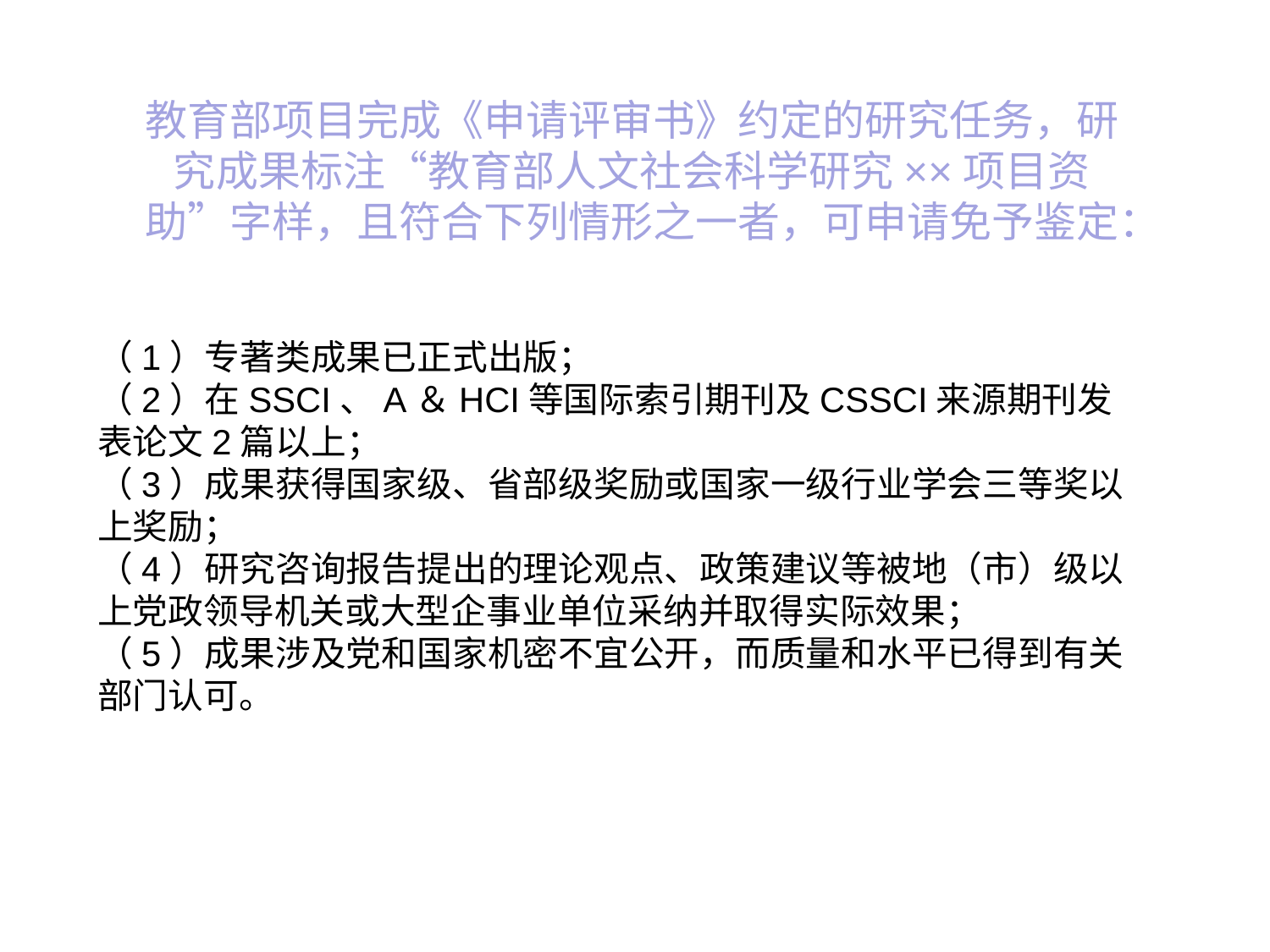

教育部项目完成《申请评审书》约定的研究任务，研究成果标注“教育部人文社会科学研究××项目资助”字样，且符合下列情形之一者，可申请免予鉴定：
# （1）专著类成果已正式出版； （2）在SSCI、A＆HCI等国际索引期刊及CSSCI来源期刊发表论文2篇以上； （3）成果获得国家级、省部级奖励或国家一级行业学会三等奖以上奖励； （4）研究咨询报告提出的理论观点、政策建议等被地（市）级以上党政领导机关或大型企事业单位采纳并取得实际效果； （5）成果涉及党和国家机密不宜公开，而质量和水平已得到有关部门认可。